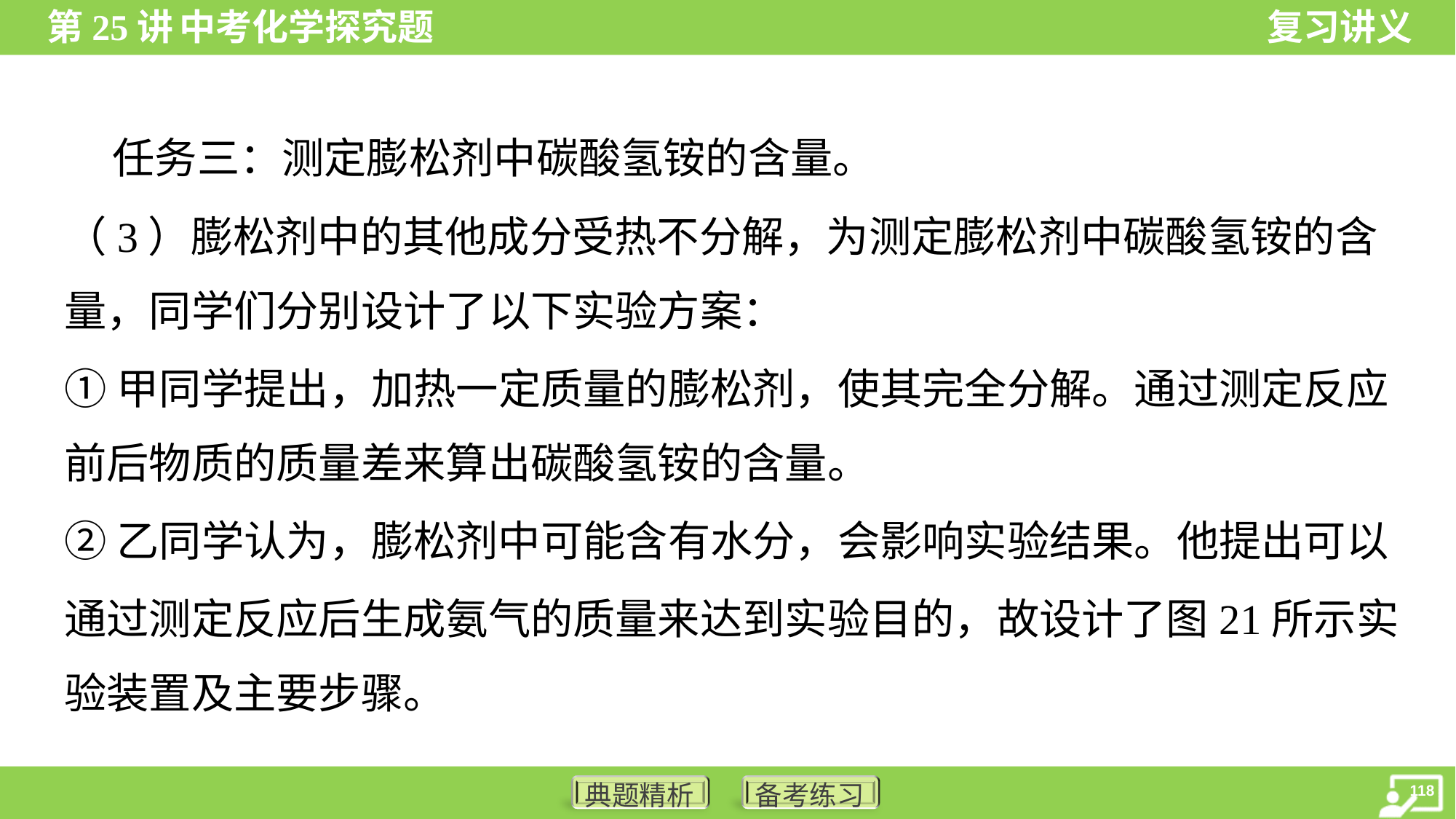

任务三：测定膨松剂中碳酸氢铵的含量。
（3）膨松剂中的其他成分受热不分解，为测定膨松剂中碳酸氢铵的含
量，同学们分别设计了以下实验方案：
①甲同学提出，加热一定质量的膨松剂，使其完全分解。通过测定反应
前后物质的质量差来算出碳酸氢铵的含量。
②乙同学认为，膨松剂中可能含有水分，会影响实验结果。他提出可以
通过测定反应后生成氨气的质量来达到实验目的，故设计了图21所示实
验装置及主要步骤。